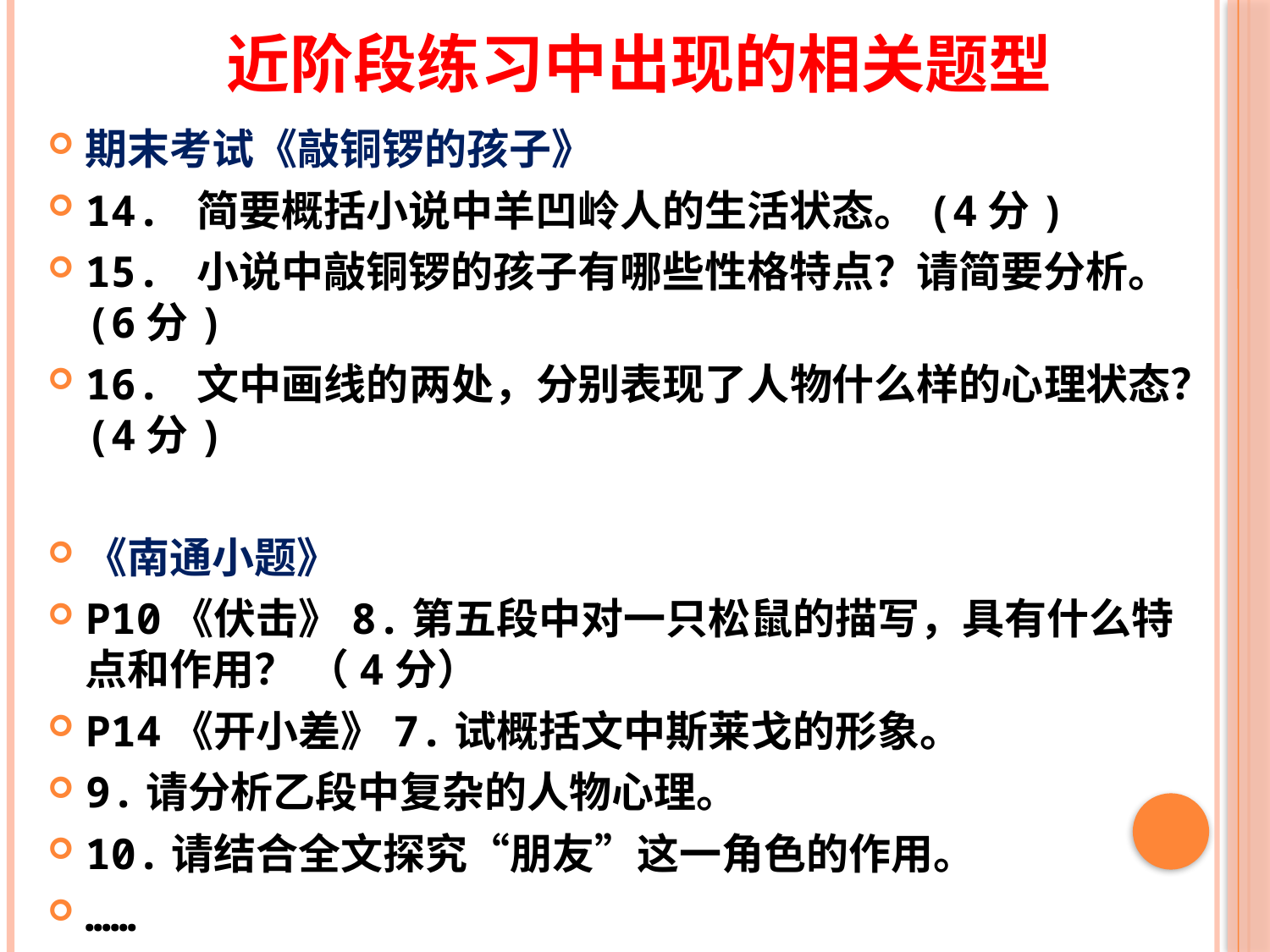

# 近阶段练习中出现的相关题型
期末考试《敲铜锣的孩子》
14. 简要概括小说中羊凹岭人的生活状态。(4分)
15. 小说中敲铜锣的孩子有哪些性格特点？请简要分析。(6分)
16. 文中画线的两处，分别表现了人物什么样的心理状态？(4分)

《南通小题》
P10《伏击》8.第五段中对一只松鼠的描写，具有什么特点和作用？ （4分）
P14《开小差》7.试概括文中斯莱戈的形象。
9.请分析乙段中复杂的人物心理。
10.请结合全文探究“朋友”这一角色的作用。
……